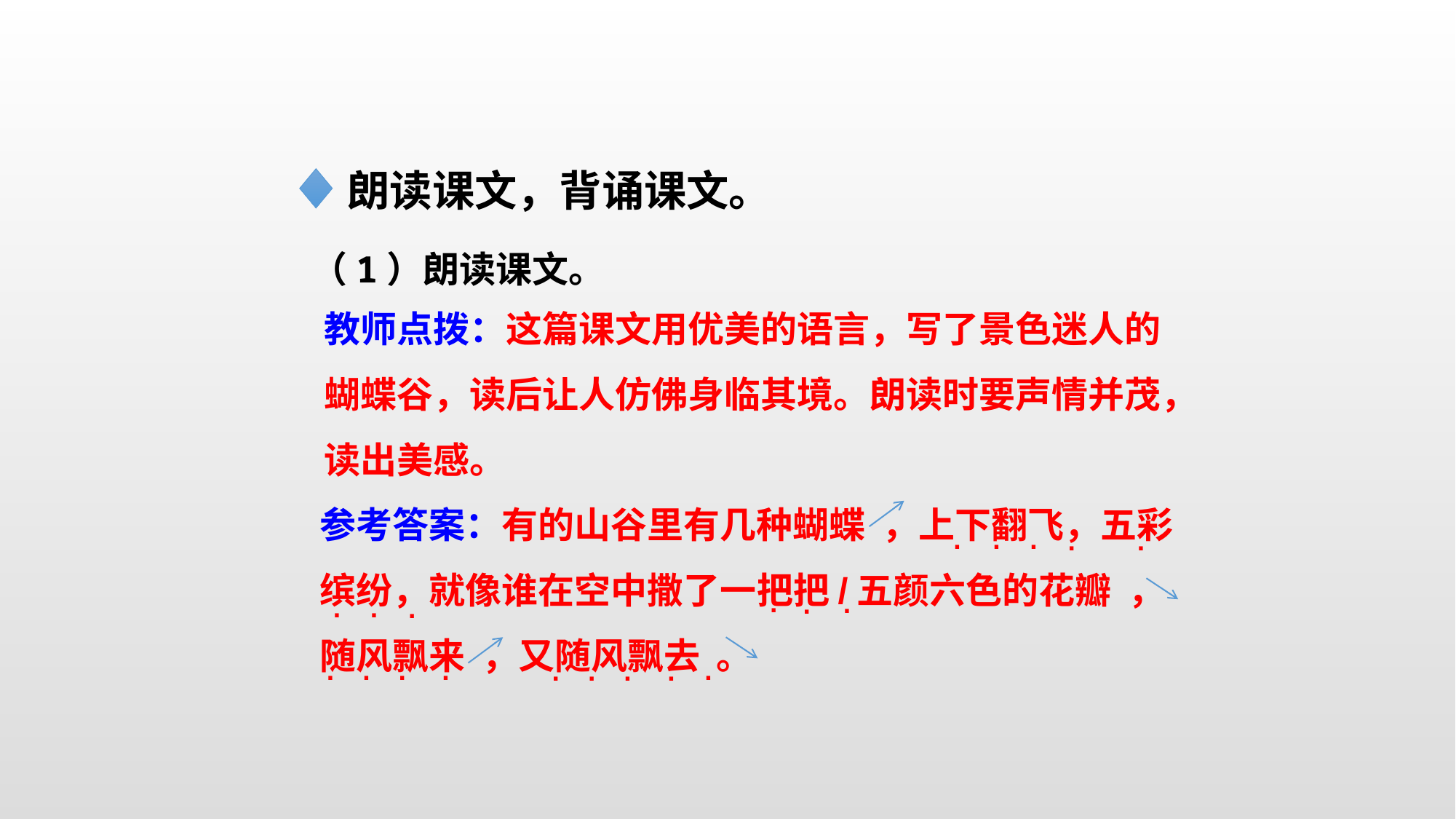

朗读课文，背诵课文。

（1）朗读课文。
教师点拨：这篇课文用优美的语言，写了景色迷人的蝴蝶谷，读后让人仿佛身临其境。朗读时要声情并茂，读出美感。
参考答案：有的山谷里有几种蝴蝶  ，上下翻飞，五彩缤纷，就像谁在空中撒了一把把/五颜六色的花瓣  ，随风飘来  ，又随风飘去  。
.
.
.
.
.
.
.
.
.
.
.
.
.
.
.
.
.
.
.
.